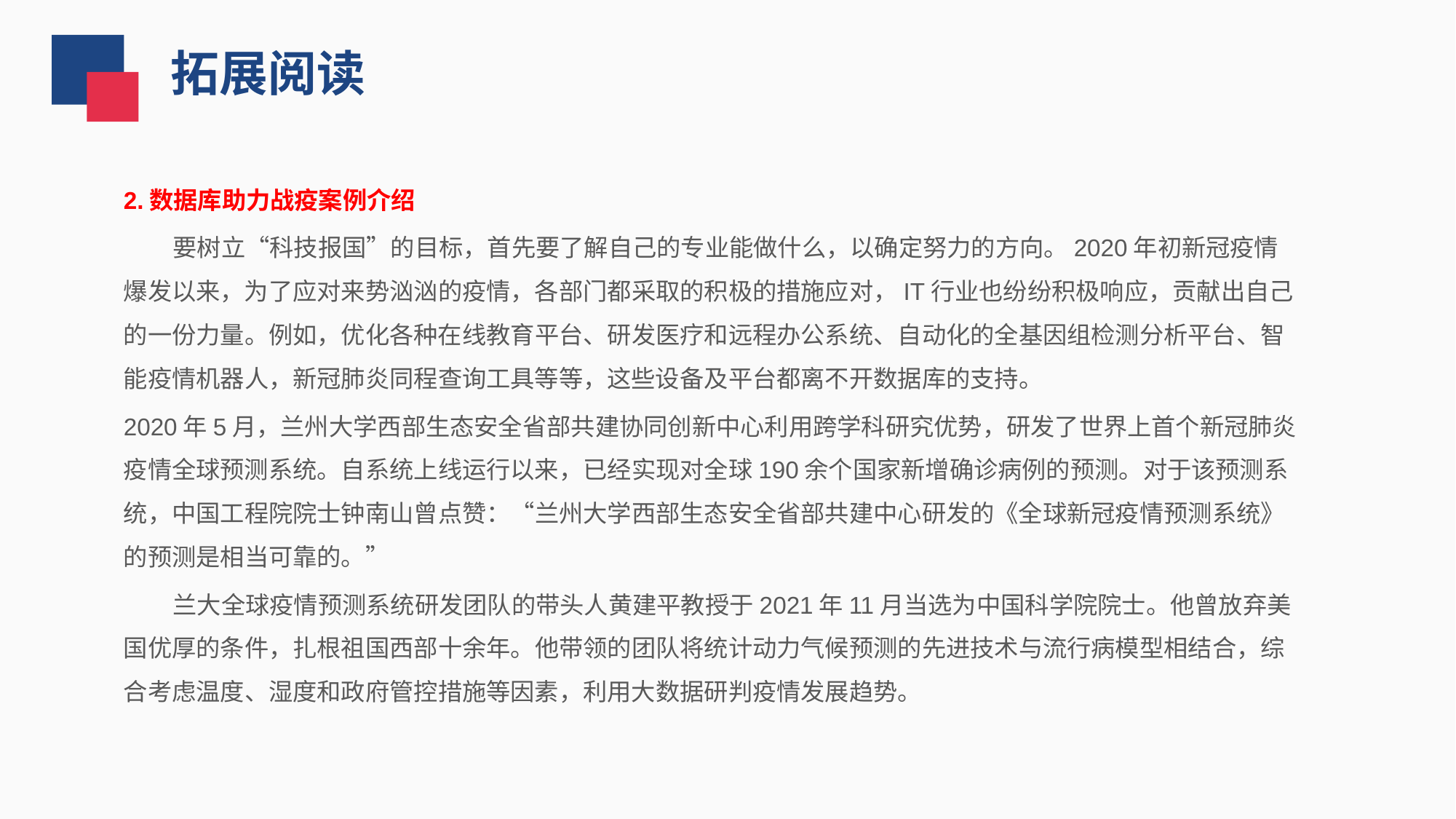

拓展阅读
2.数据库助力战疫案例介绍
        要树立“科技报国”的目标，首先要了解自己的专业能做什么，以确定努力的方向。2020年初新冠疫情爆发以来，为了应对来势汹汹的疫情，各部门都采取的积极的措施应对，IT行业也纷纷积极响应，贡献出自己的一份力量。例如，优化各种在线教育平台、研发医疗和远程办公系统、自动化的全基因组检测分析平台、智能疫情机器人，新冠肺炎同程查询工具等等，这些设备及平台都离不开数据库的支持。
2020年5月，兰州大学西部生态安全省部共建协同创新中心利用跨学科研究优势，研发了世界上首个新冠肺炎疫情全球预测系统。自系统上线运行以来，已经实现对全球190余个国家新增确诊病例的预测。对于该预测系统，中国工程院院士钟南山曾点赞：“兰州大学西部生态安全省部共建中心研发的《全球新冠疫情预测系统》的预测是相当可靠的。”
        兰大全球疫情预测系统研发团队的带头人黄建平教授于2021年11月当选为中国科学院院士。他曾放弃美国优厚的条件，扎根祖国西部十余年。他带领的团队将统计动力气候预测的先进技术与流行病模型相结合，综合考虑温度、湿度和政府管控措施等因素，利用大数据研判疫情发展趋势。